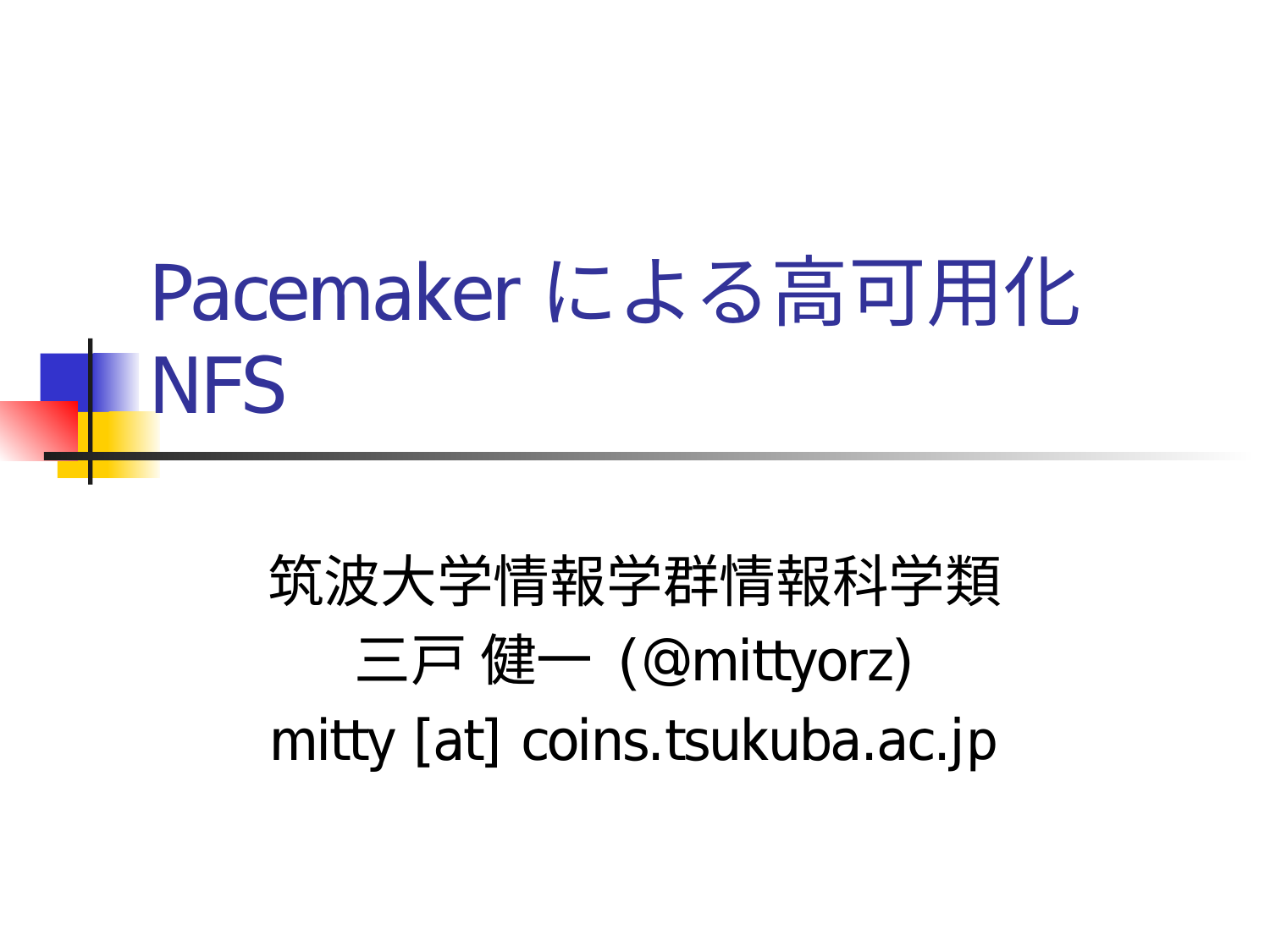

# Pacemakerによる高可用化NFS
筑波大学情報学群情報科学類
三戸 健一 (@mittyorz)
mitty [at] coins.tsukuba.ac.jp